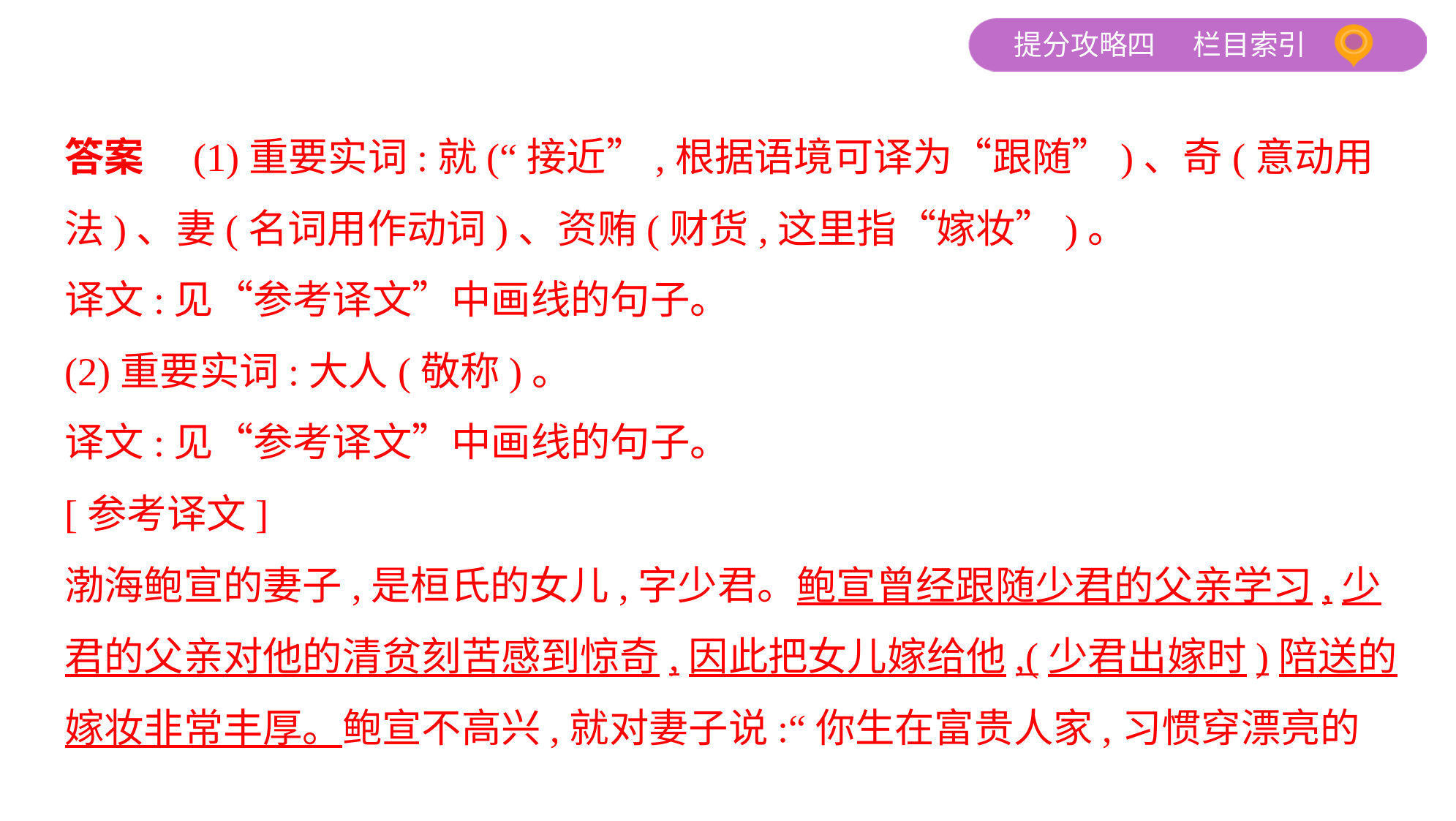

答案　(1)重要实词:就(“接近”,根据语境可译为“跟随”)、奇(意动用
法)、妻(名词用作动词)、资贿(财货,这里指“嫁妆”)。
译文:见“参考译文”中画线的句子。
(2)重要实词:大人(敬称)。
译文:见“参考译文”中画线的句子。
[参考译文]
渤海鲍宣的妻子,是桓氏的女儿,字少君。鲍宣曾经跟随少君的父亲学习,少
君的父亲对他的清贫刻苦感到惊奇,因此把女儿嫁给他,(少君出嫁时)陪送的
嫁妆非常丰厚。鲍宣不高兴,就对妻子说:“你生在富贵人家,习惯穿漂亮的